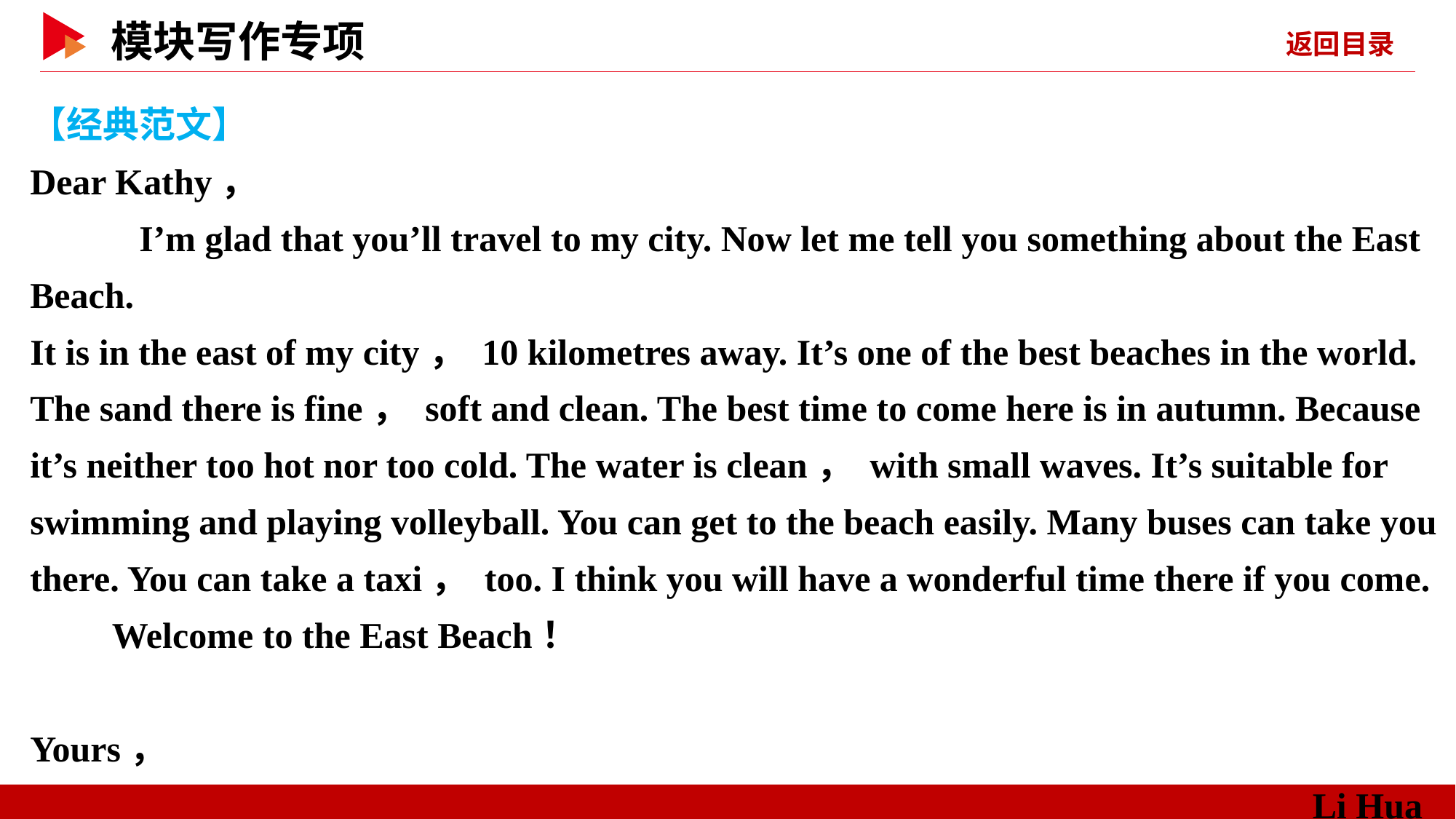

【经典范文】
Dear Kathy，
	I’m glad that you’ll travel to my city. Now let me tell you something about the East Beach.
It is in the east of my city， 10 kilometres away. It’s one of the best beaches in the world. The sand there is fine， soft and clean. The best time to come here is in autumn. Because it’s neither too hot nor too cold. The water is clean， with small waves. It’s suitable for swimming and playing volleyball. You can get to the beach easily. Many buses can take you there. You can take a taxi， too. I think you will have a wonderful time there if you come.
   Welcome to the East Beach！
												Yours，
											         Li Hua